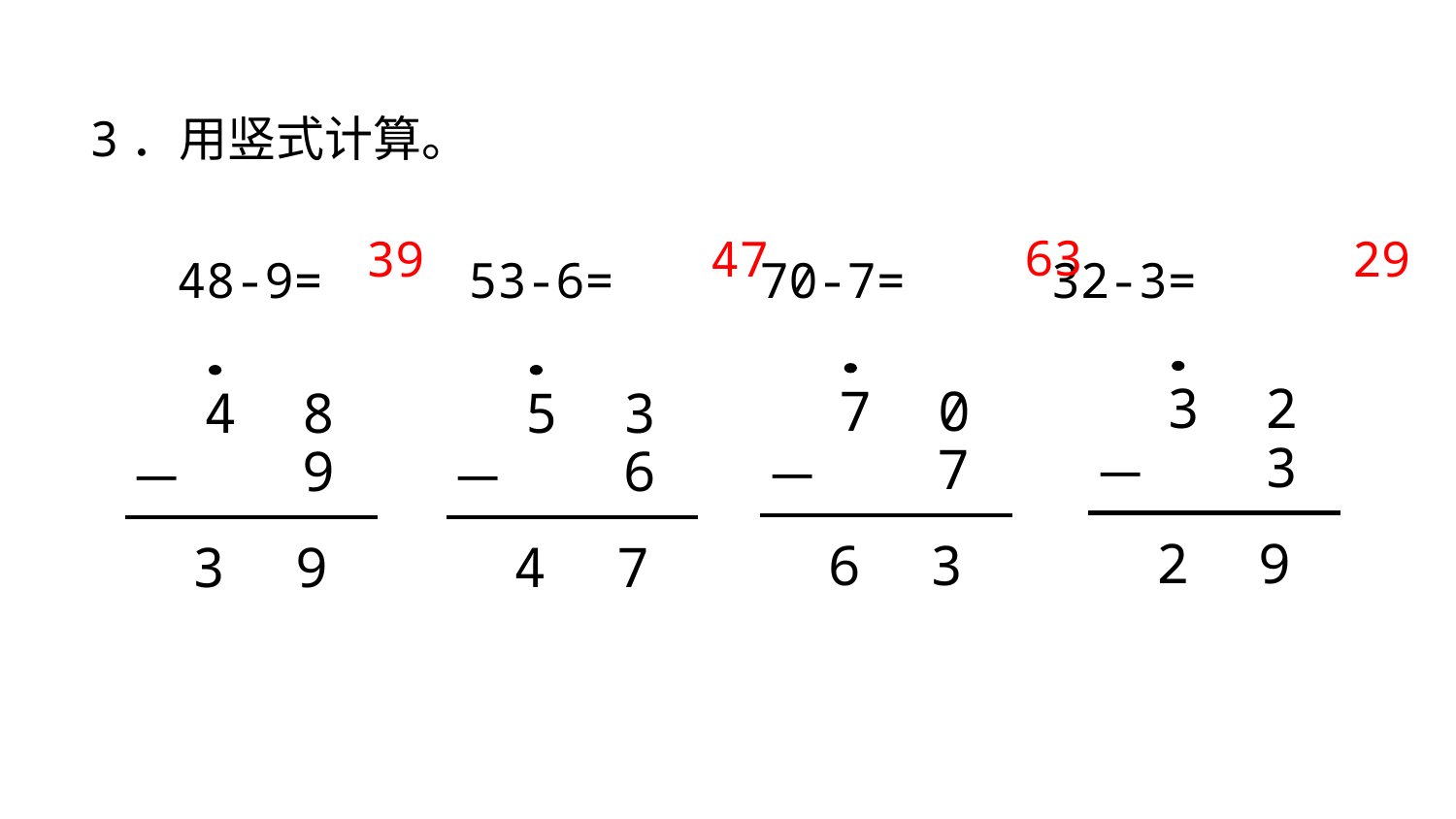

3．用竖式计算。
48-9=     53-6=     70-7=     32-3=
63
39
47
29

3  2
7  0
4  8
5  3
3
7
9
6
－
－
－
－
2
9
6
3
3
9
4
7